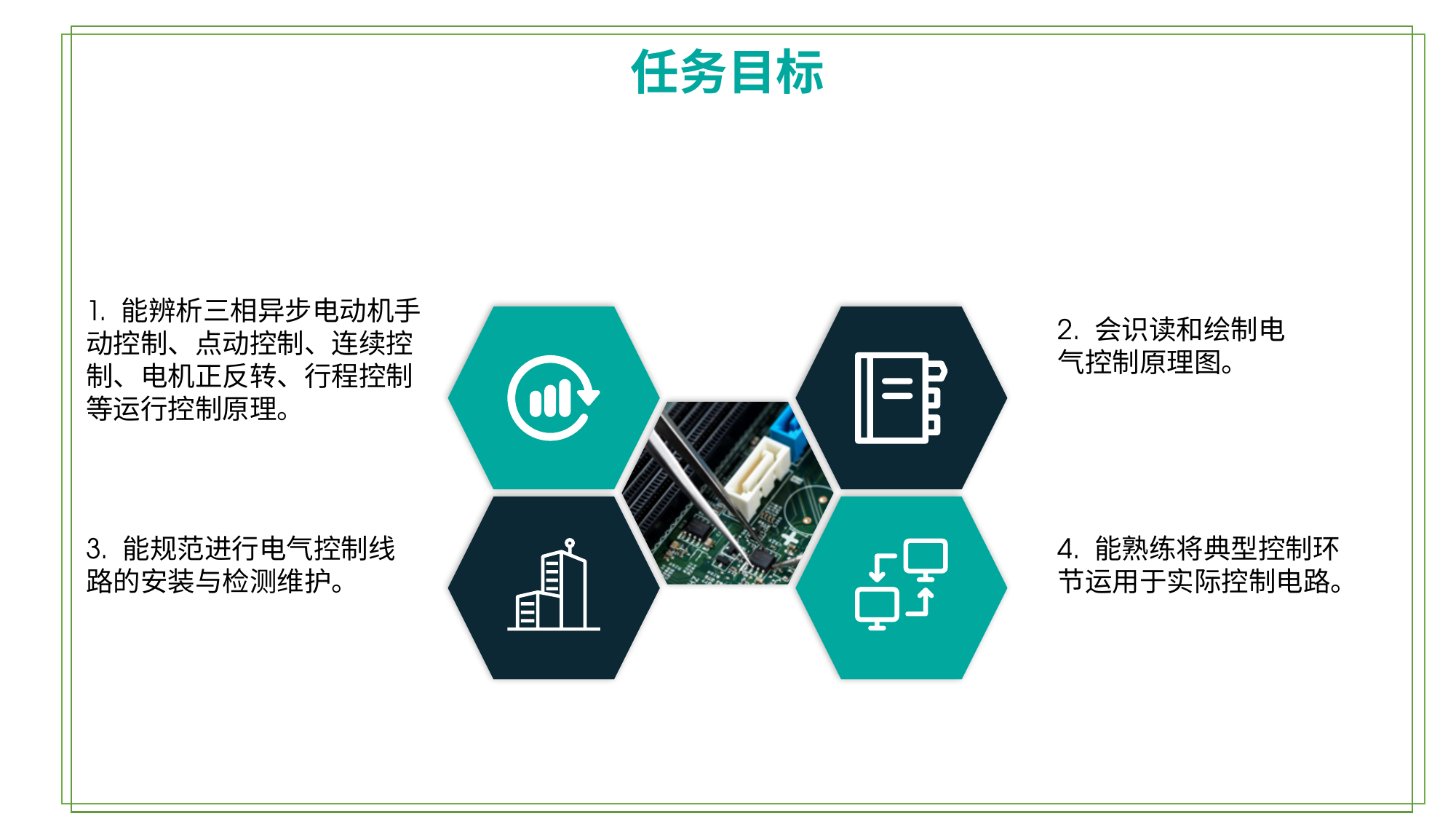

任务目标
1. 能辨析三相异步电动机手动控制、点动控制、连续控制、电机正反转、行程控制等运行控制原理。
2. 会识读和绘制电气控制原理图。

3. 能规范进行电气控制线路的安装与检测维护。
4. 能熟练将典型控制环节运用于实际控制电路。